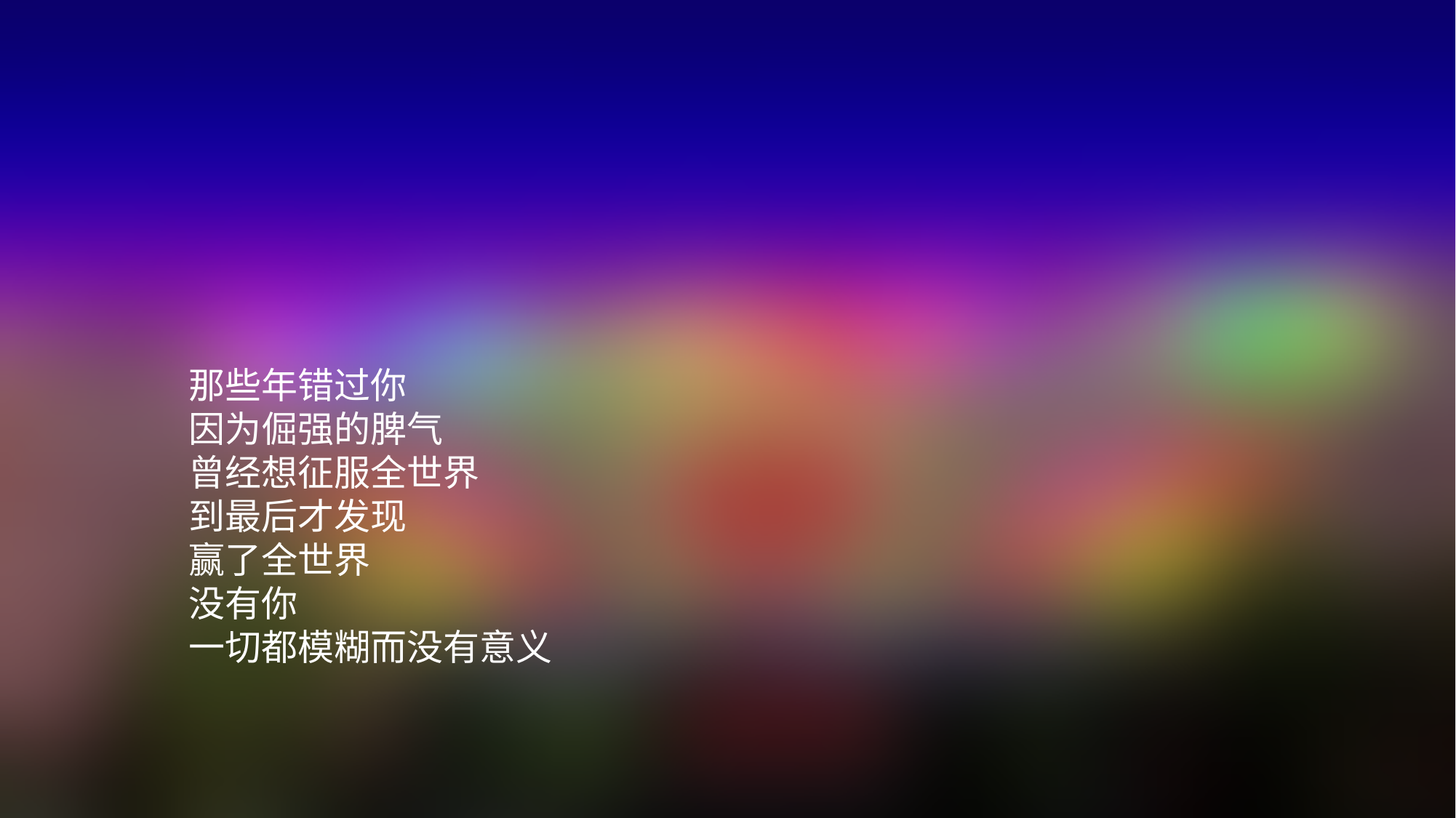

那些年错过你
因为倔强的脾气
曾经想征服全世界
到最后才发现
赢了全世界
没有你
一切都模糊而没有意义